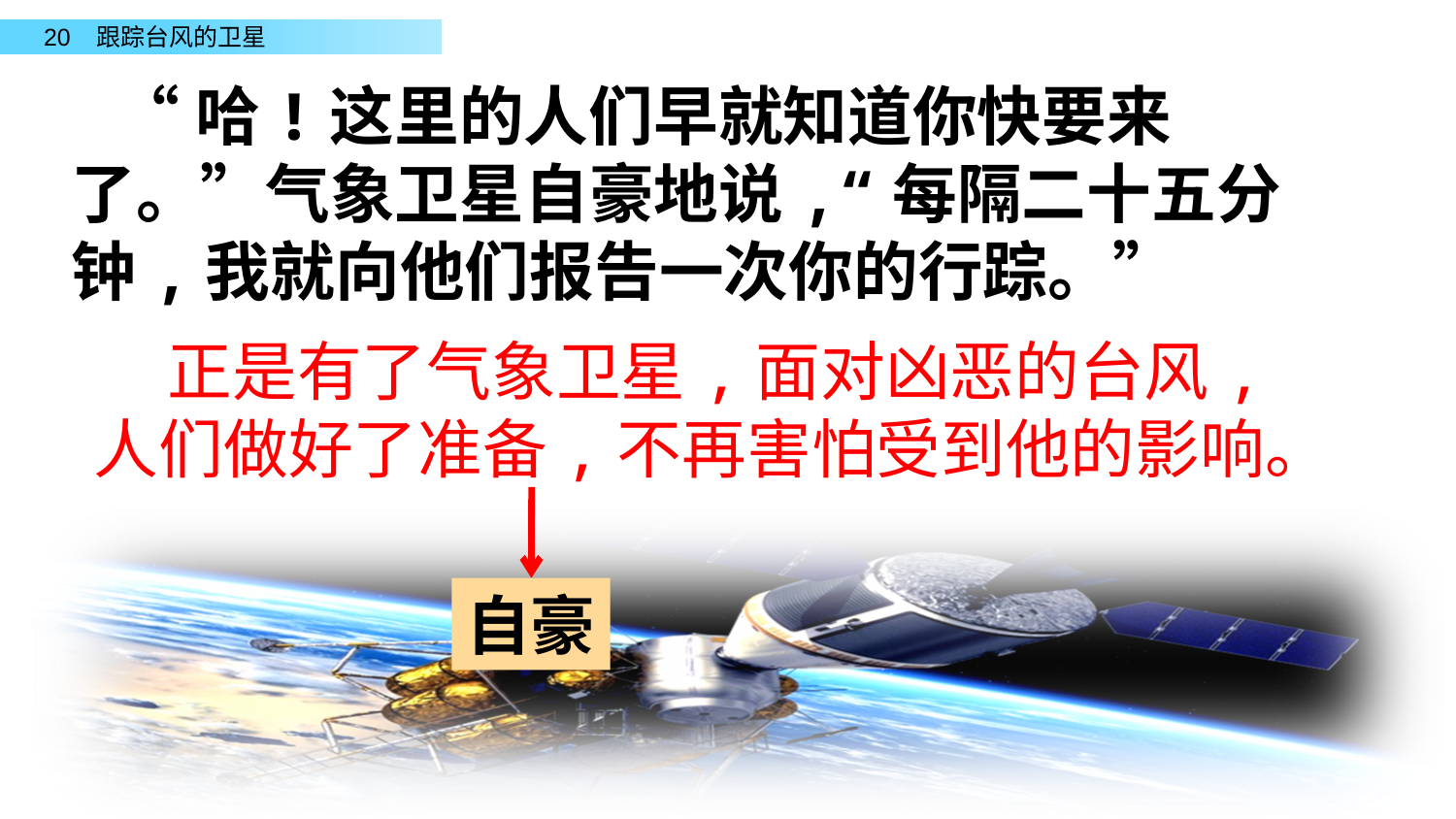

“哈!这里的人们早就知道你快要来了。”气象卫星自豪地说,“每隔二十五分钟,我就向他们报告一次你的行踪。”
    正是有了气象卫星,面对凶恶的台风,人们做好了准备,不再害怕受到他的影响。
自豪